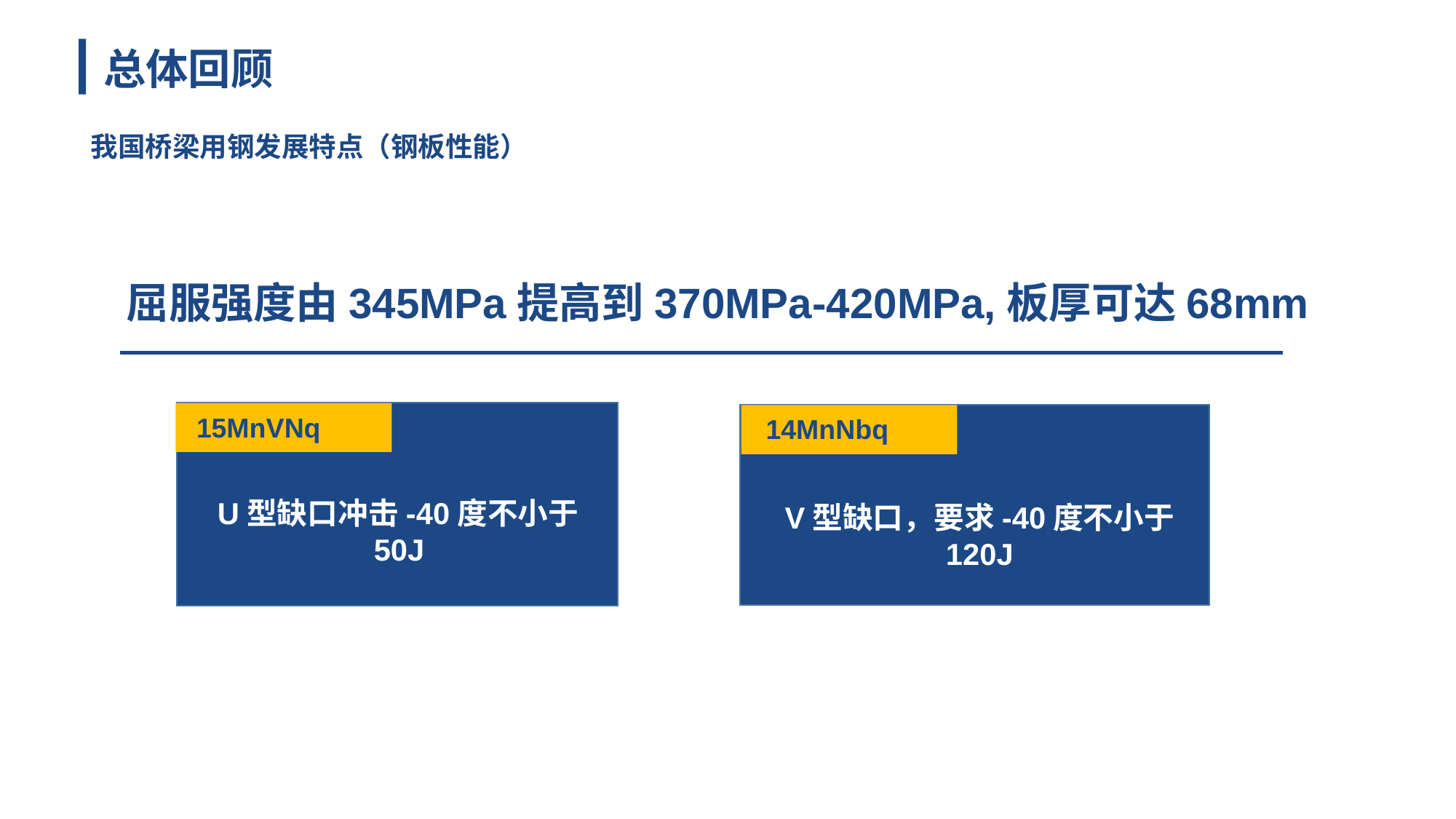

总体回顾

我国桥梁用钢发展特点（钢板性能）
 屈服强度由345MPa提高到370MPa-420MPa,板厚可达68mm

15MnVNq

14MnNbq
U型缺口冲击-40度不小于50J
V型缺口，要求-40度不小于
120J